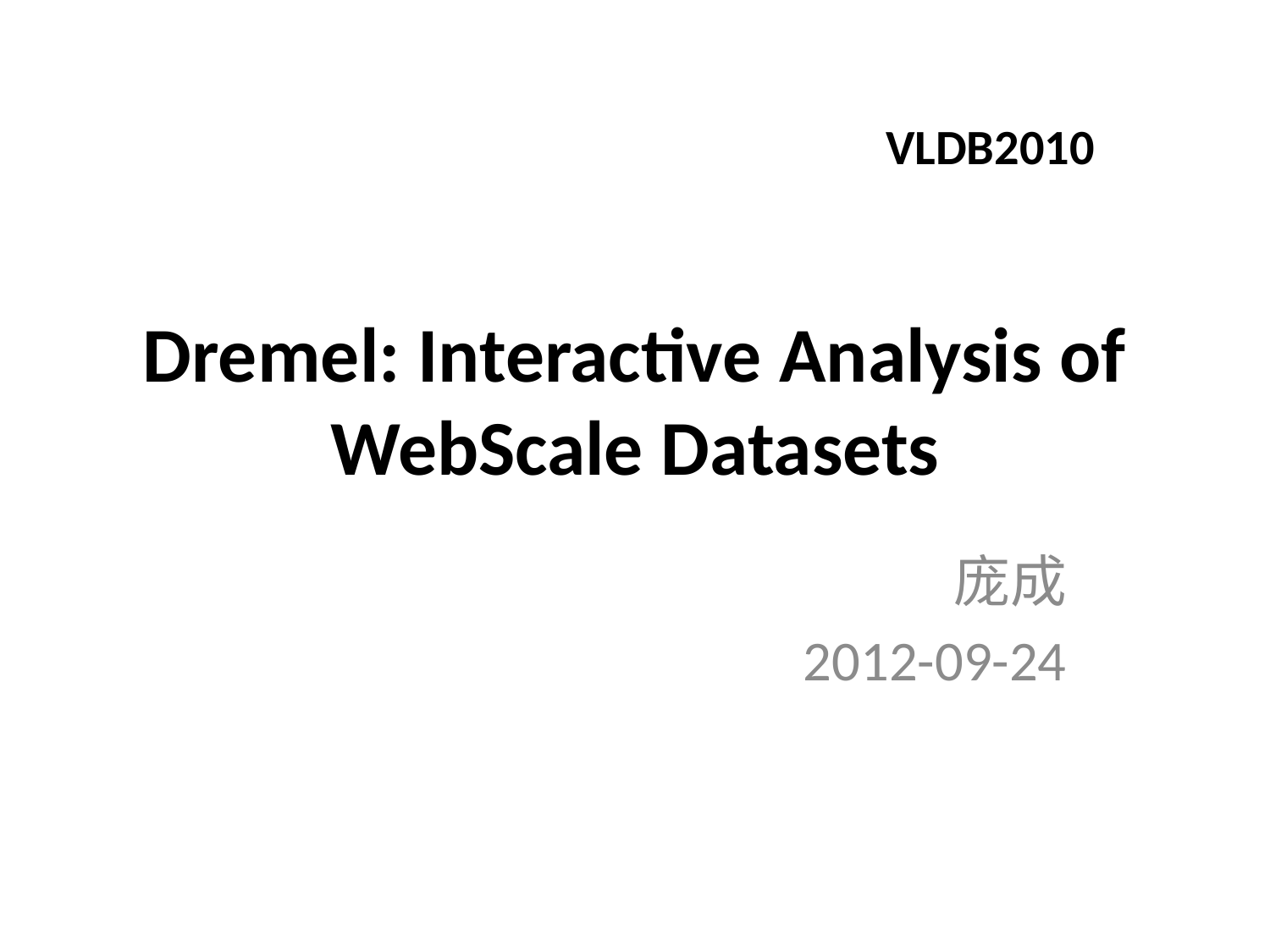

VLDB2010
# Dremel: Interactive Analysis of WebScale Datasets
庞成
2012-09-24